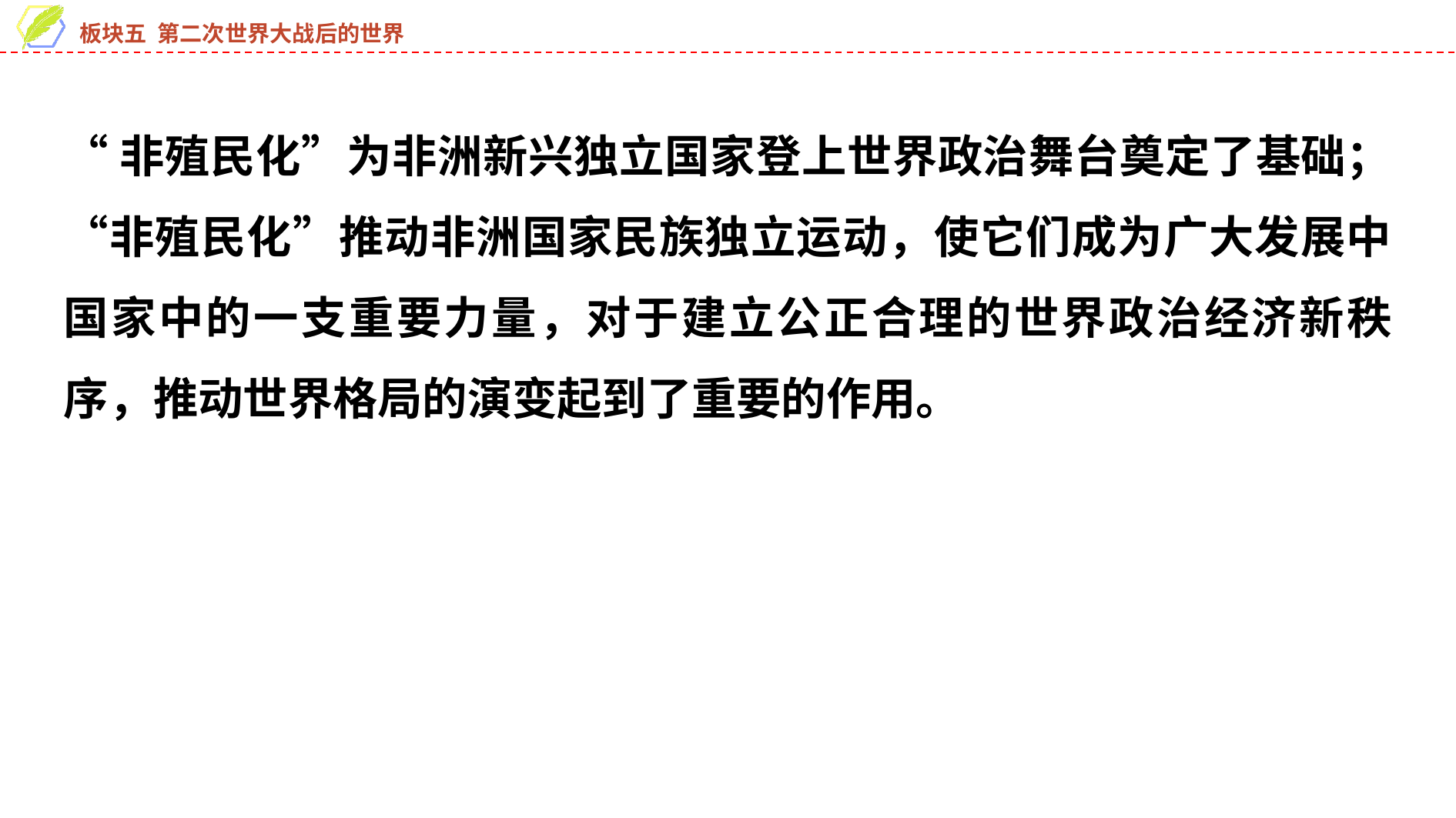

“非殖民化”为非洲新兴独立国家登上世界政治舞台奠定了基础；“非殖民化”推动非洲国家民族独立运动，使它们成为广大发展中国家中的一支重要力量，对于建立公正合理的世界政治经济新秩序，推动世界格局的演变起到了重要的作用。